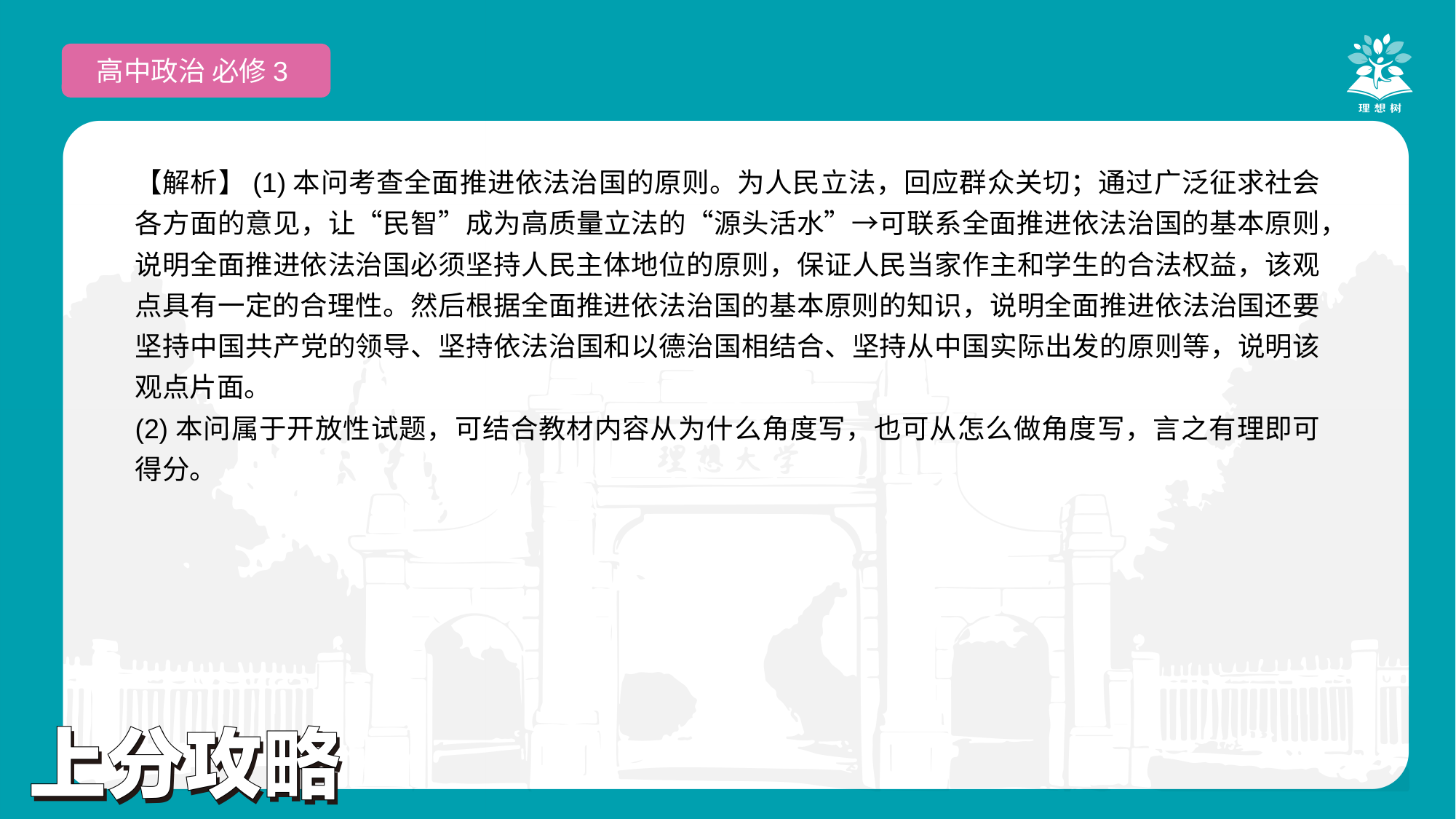

高中政治 必修3
【解析】(1)本问考查全面推进依法治国的原则。为人民立法，回应群众关切；通过广泛征求社会各方面的意见，让“民智”成为高质量立法的“源头活水”→可联系全面推进依法治国的基本原则，说明全面推进依法治国必须坚持人民主体地位的原则，保证人民当家作主和学生的合法权益，该观点具有一定的合理性。然后根据全面推进依法治国的基本原则的知识，说明全面推进依法治国还要坚持中国共产党的领导、坚持依法治国和以德治国相结合、坚持从中国实际出发的原则等，说明该观点片面。
(2)本问属于开放性试题，可结合教材内容从为什么角度写，也可从怎么做角度写，言之有理即可得分。